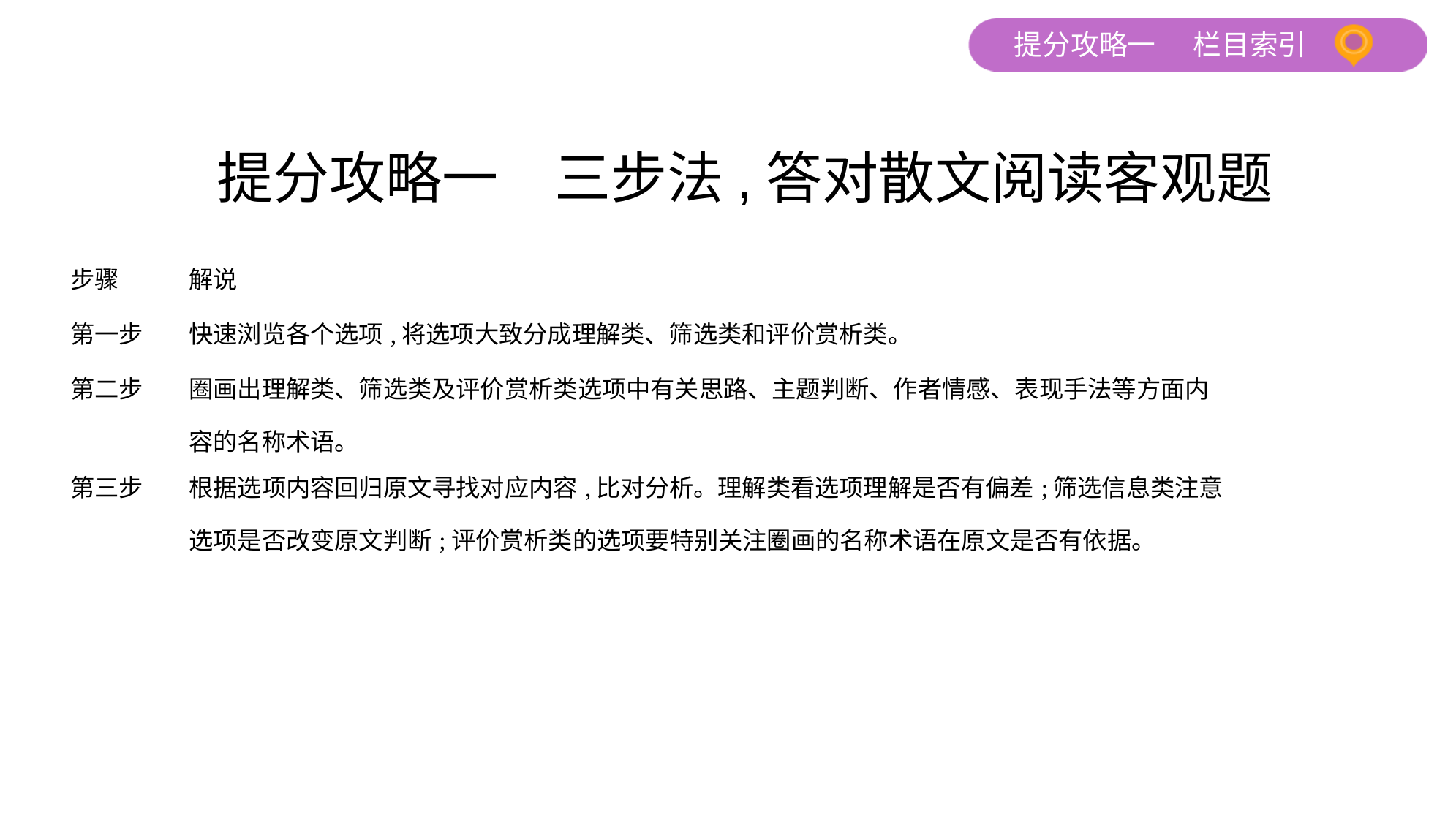

提分攻略一　三步法,答对散文阅读客观题
| 步骤 | 解说 |
| --- | --- |
| 第一步 | 快速浏览各个选项,将选项大致分成理解类、筛选类和评价赏析类。 |
| 第二步 | 圈画出理解类、筛选类及评价赏析类选项中有关思路、主题判断、作者情感、表现手法等方面内 容的名称术语。 |
| 第三步 | 根据选项内容回归原文寻找对应内容,比对分析。理解类看选项理解是否有偏差;筛选信息类注意 选项是否改变原文判断;评价赏析类的选项要特别关注圈画的名称术语在原文是否有依据。 |